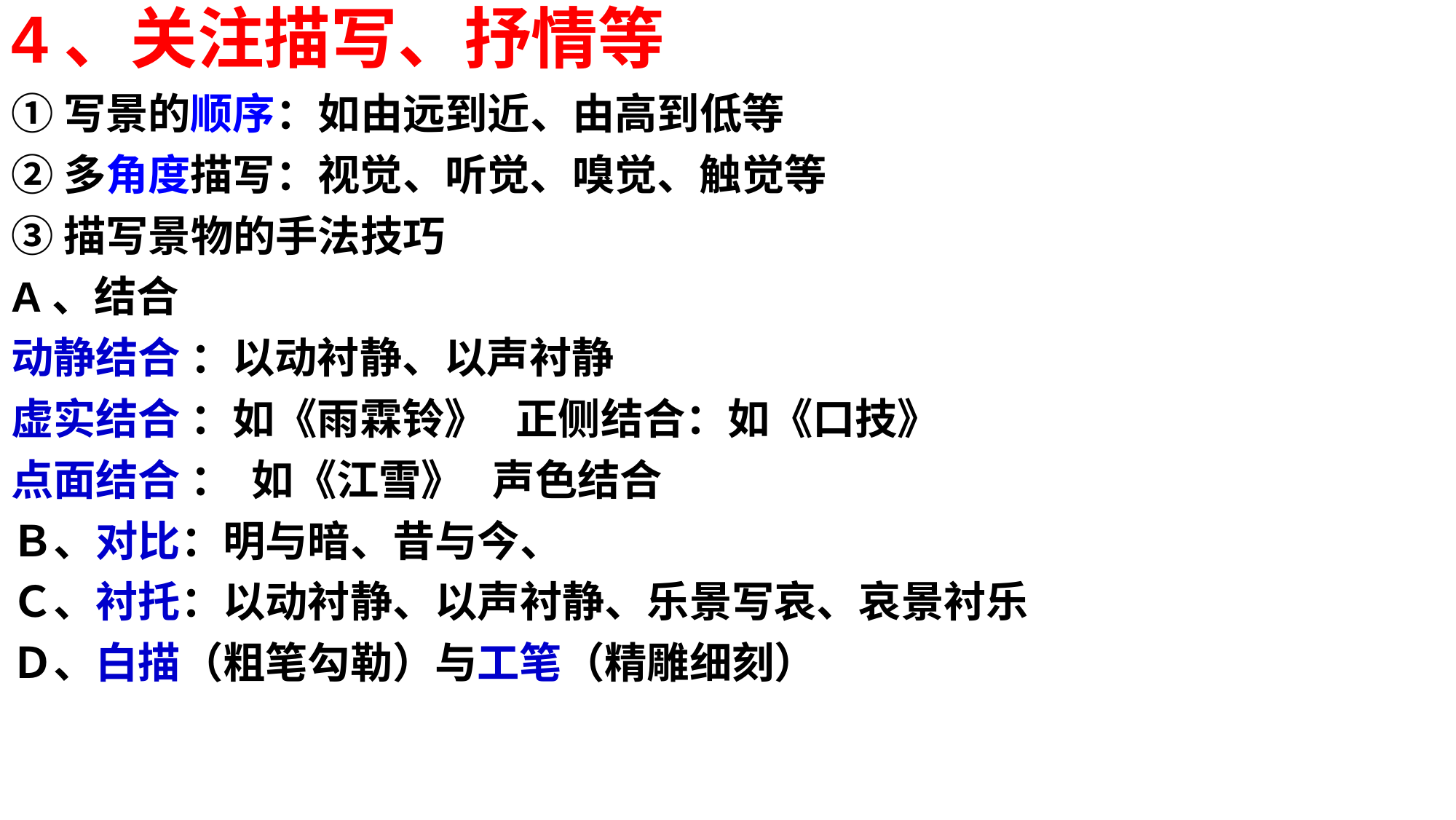

4、关注描写、抒情等
①写景的顺序：如由远到近、由高到低等
②多角度描写：视觉、听觉、嗅觉、触觉等
③描写景物的手法技巧
A、结合
动静结合 ：以动衬静、以声衬静
虚实结合 ：如《雨霖铃》   正侧结合：如《口技》
点面结合 ：  如《江雪》   声色结合
Ｂ、对比：明与暗、昔与今、
Ｃ、衬托：以动衬静、以声衬静、乐景写哀、哀景衬乐
Ｄ、白描（粗笔勾勒）与工笔（精雕细刻）